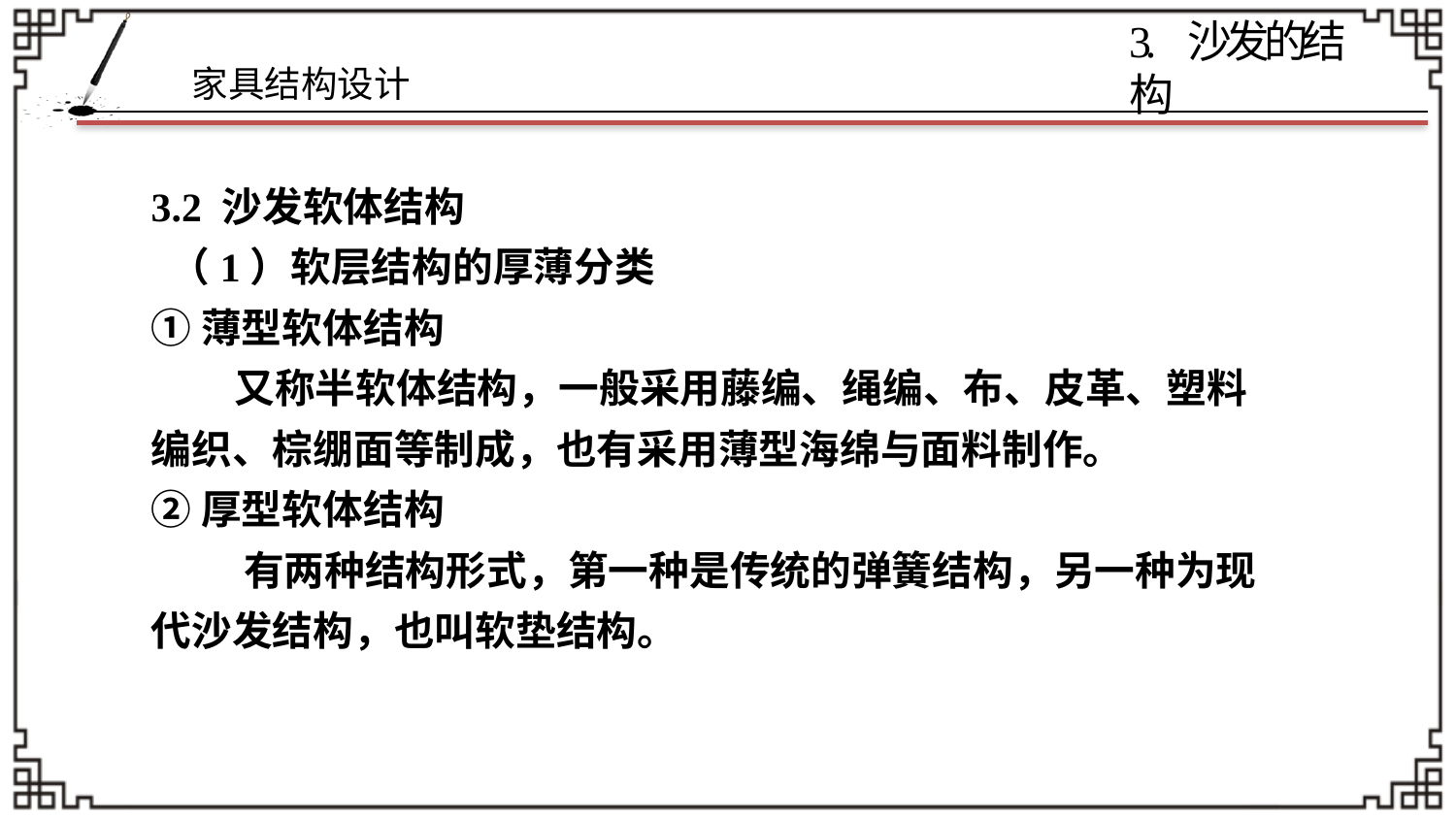

3.    沙发的结构
3.2 沙发软体结构
 （1）软层结构的厚薄分类
①薄型软体结构
        又称半软体结构，一般采用藤编、绳编、布、皮革、塑料编织、棕绷面等制成，也有采用薄型海绵与面料制作。
②厚型软体结构
         有两种结构形式，第一种是传统的弹簧结构，另一种为现代沙发结构，也叫软垫结构。